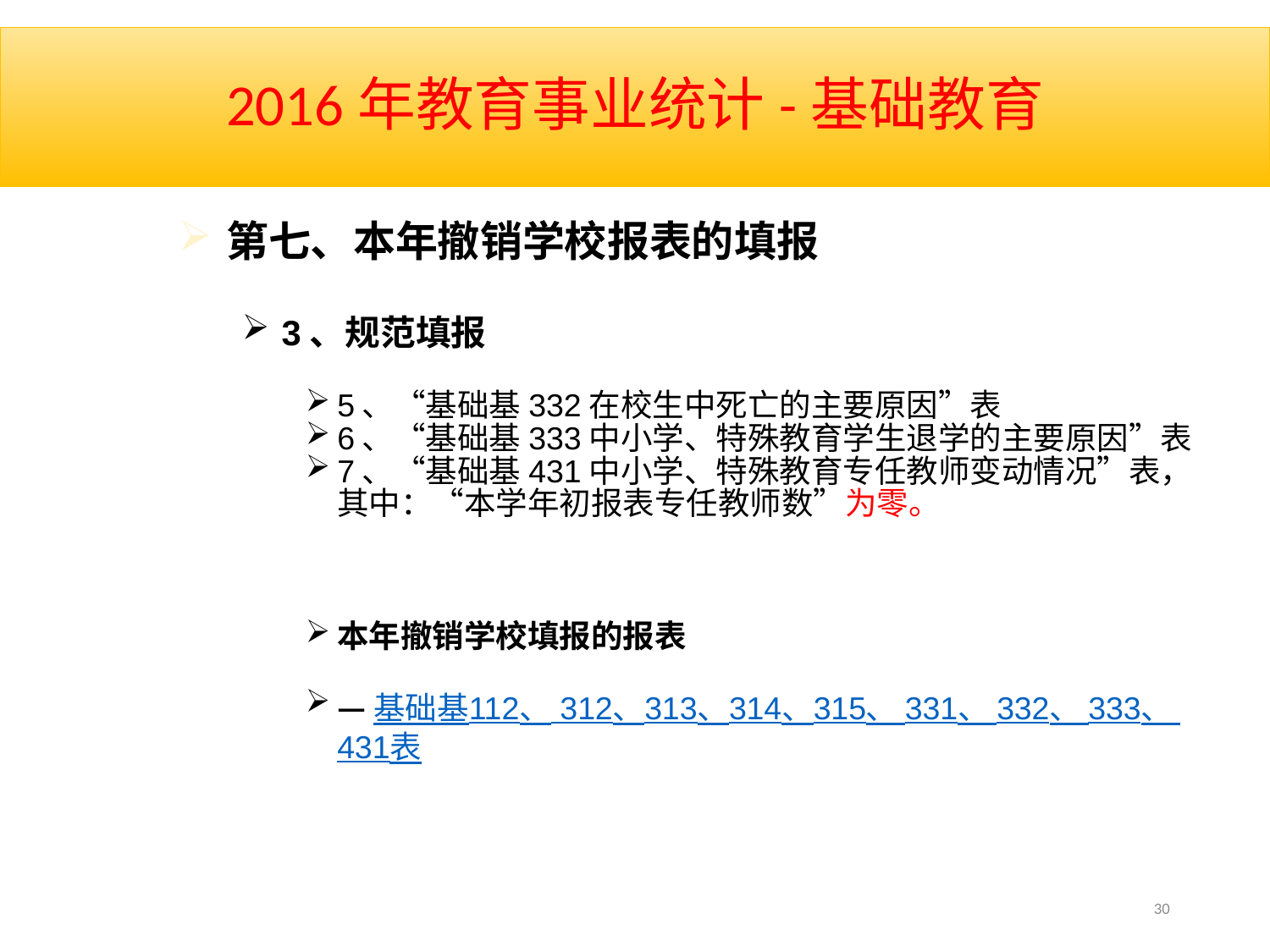

# 2016年教育事业统计-基础教育
第七、本年撤销学校报表的填报

3、规范填报

5、“基础基332在校生中死亡的主要原因”表
6、“基础基333中小学、特殊教育学生退学的主要原因”表
7、“基础基431中小学、特殊教育专任教师变动情况”表，其中：“本学年初报表专任教师数”为零。

本年撤销学校填报的报表

—基础基112、 312、313、314、315、 331、 332、 333、 431表

30